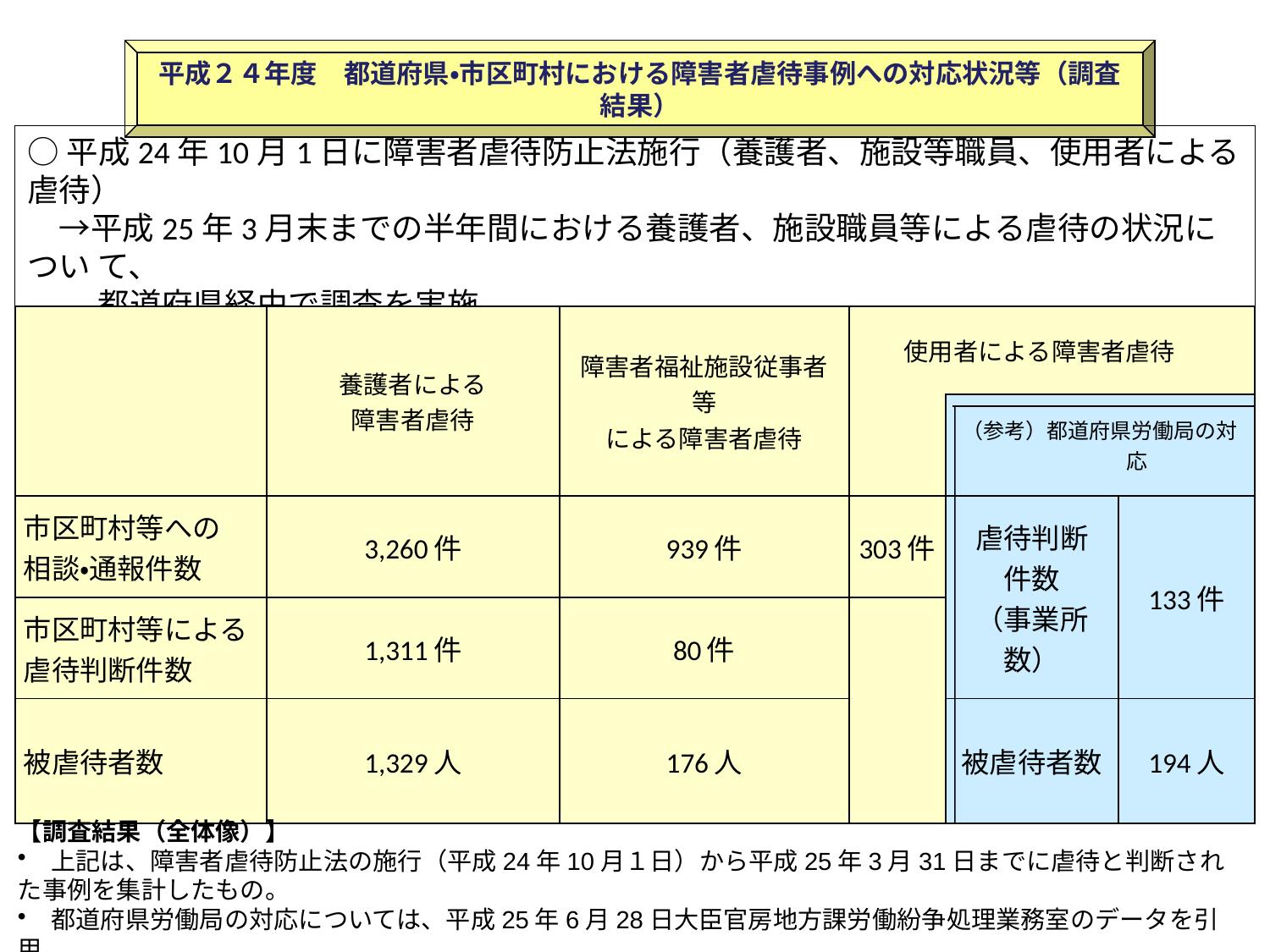

平成２４年度　都道府県・市区町村における障害者虐待事例への対応状況等（調査結果）
○平成24年10月1日に障害者虐待防止法施行（養護者、施設等職員、使用者による虐待）
　→平成25年3月末までの半年間における養護者、施設職員等による虐待の状況につい て、
　　 都道府県経由で調査を実施。
　　（※使用者による虐待については、６月に公表済み　（大臣官房地方課労働紛争処理業務室））
|  | 養護者による 障害者虐待 | 障害者福祉施設従事者等 による障害者虐待 | 使用者による障害者虐待 |  |  |
| --- | --- | --- | --- | --- | --- |
|  |  |  |  | （参考）都道府県労働局の対応 |  |
| 市区町村等への 相談・通報件数 | 3,260件 | 939件 | 303件 | 虐待判断 件数 （事業所数） | 133件 |
| 市区町村等による 虐待判断件数 | 1,311件 | 80件 |  |  |  |
| 被虐待者数 | 1,329人 | 176人 |  | 被虐待者数 | 194人 |
【調査結果（全体像）】
　上記は、障害者虐待防止法の施行（平成24年10月１日）から平成25年3月31日までに虐待と判断された事例を集計したもの。
　都道府県労働局の対応については、平成25年6月28日大臣官房地方課労働紛争処理業務室のデータを引用。